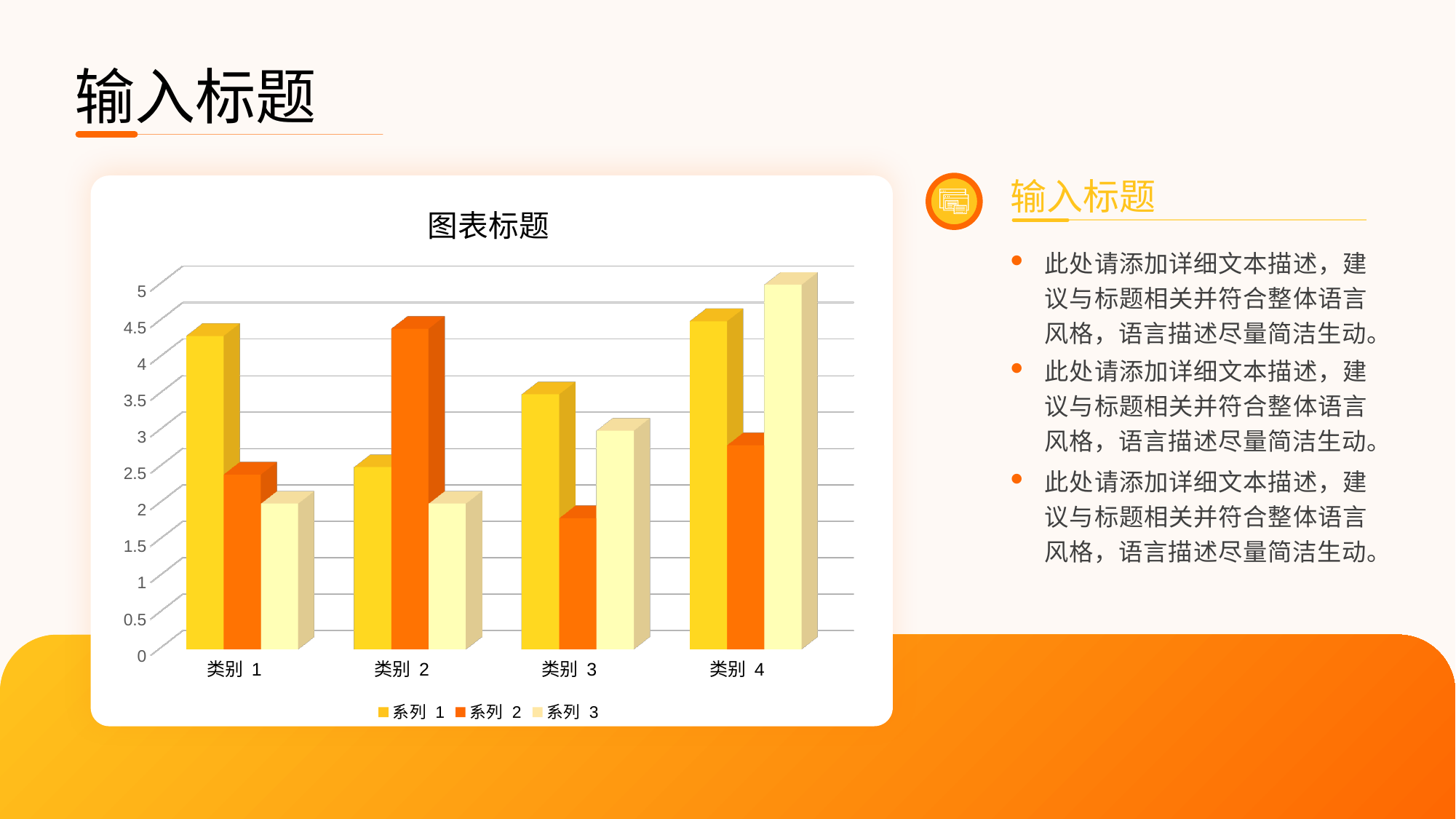

输入标题
输入标题

此处请添加详细文本描述，建议与标题相关并符合整体语言风格，语言描述尽量简洁生动。
此处请添加详细文本描述，建议与标题相关并符合整体语言风格，语言描述尽量简洁生动。
此处请添加详细文本描述，建议与标题相关并符合整体语言风格，语言描述尽量简洁生动。

[unsupported chart]